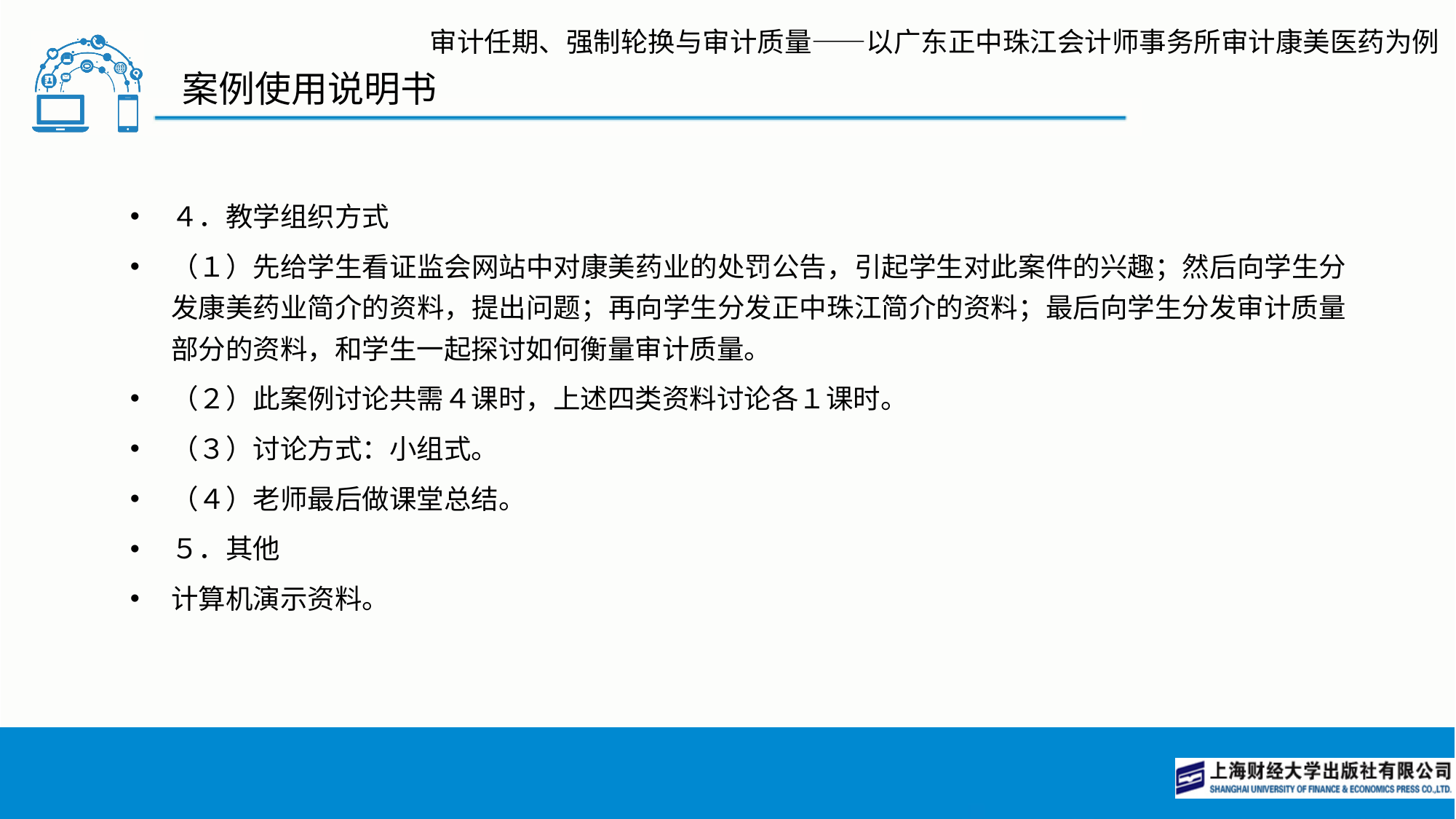

审计任期、强制轮换与审计质量——以广东正中珠江会计师事务所审计康美医药为例
# 案例使用说明书
４．教学组织方式
（１）先给学生看证监会网站中对康美药业的处罚公告，引起学生对此案件的兴趣；然后向学生分发康美药业简介的资料，提出问题；再向学生分发正中珠江简介的资料；最后向学生分发审计质量部分的资料，和学生一起探讨如何衡量审计质量。
（２）此案例讨论共需４课时，上述四类资料讨论各１课时。
（３）讨论方式：小组式。
（４）老师最后做课堂总结。
５．其他
计算机演示资料。